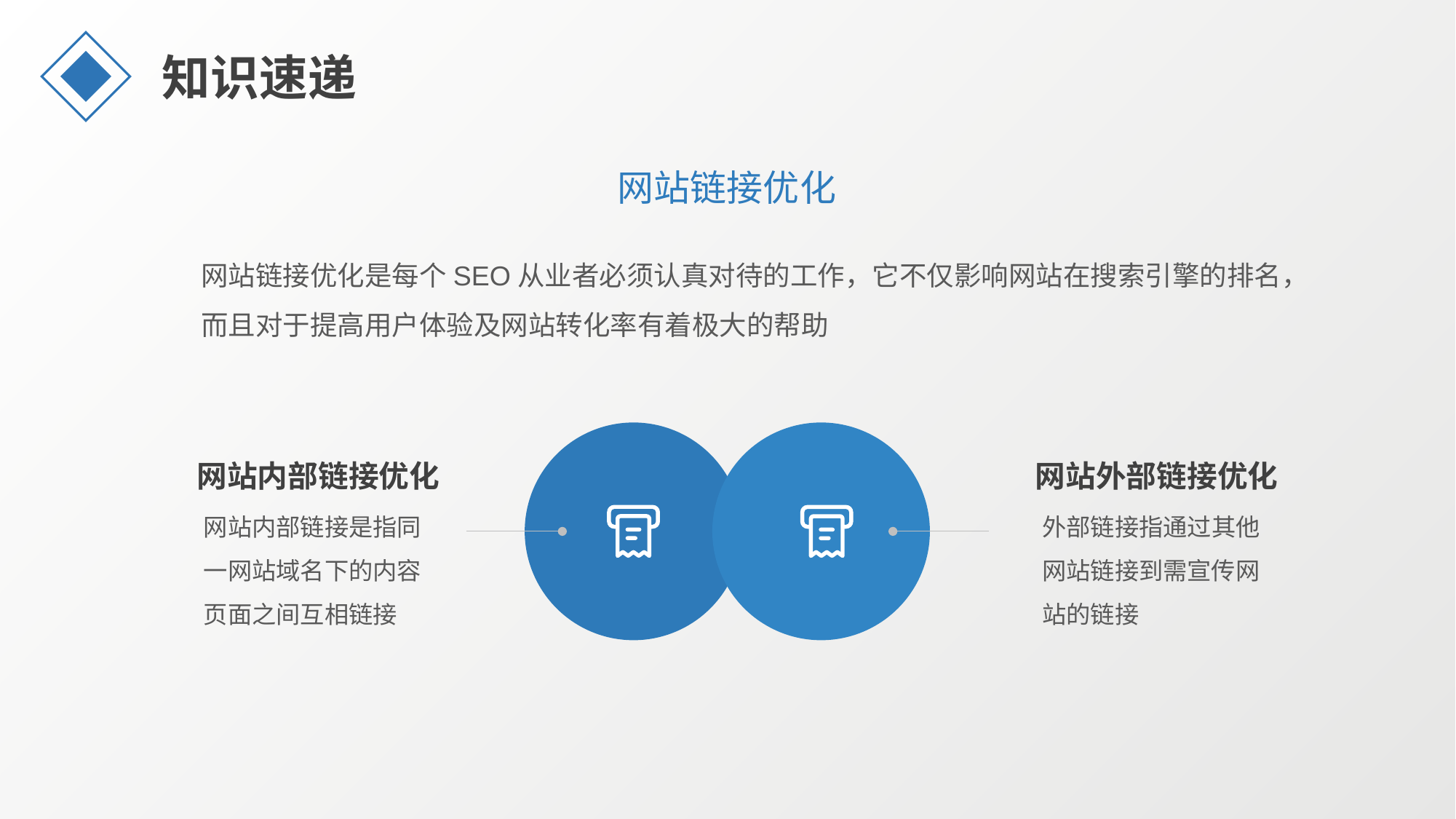

知识速递
网站链接优化
网站链接优化是每个SEO从业者必须认真对待的工作，它不仅影响网站在搜索引擎的排名，而且对于提高用户体验及网站转化率有着极大的帮助

网站内部链接优化
网站外部链接优化
网站内部链接是指同一网站域名下的内容页面之间互相链接
外部链接指通过其他网站链接到需宣传网站的链接